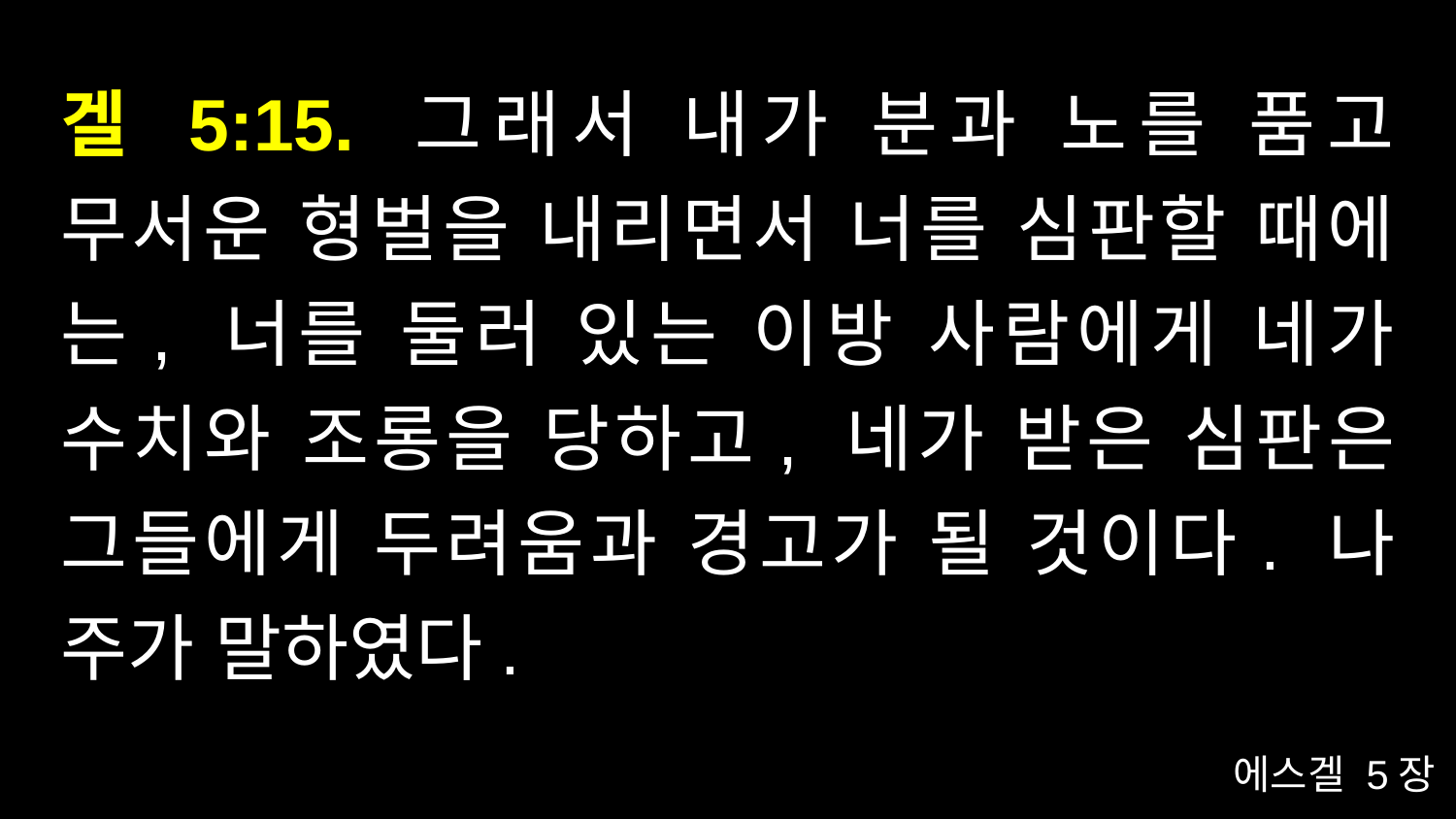

# 겔 5:15. 그래서 내가 분과 노를 품고 무서운 형벌을 내리면서 너를 심판할 때에는, 너를 둘러 있는 이방 사람에게 네가 수치와 조롱을 당하고, 네가 받은 심판은 그들에게 두려움과 경고가 될 것이다. 나 주가 말하였다.
에스겔 5장